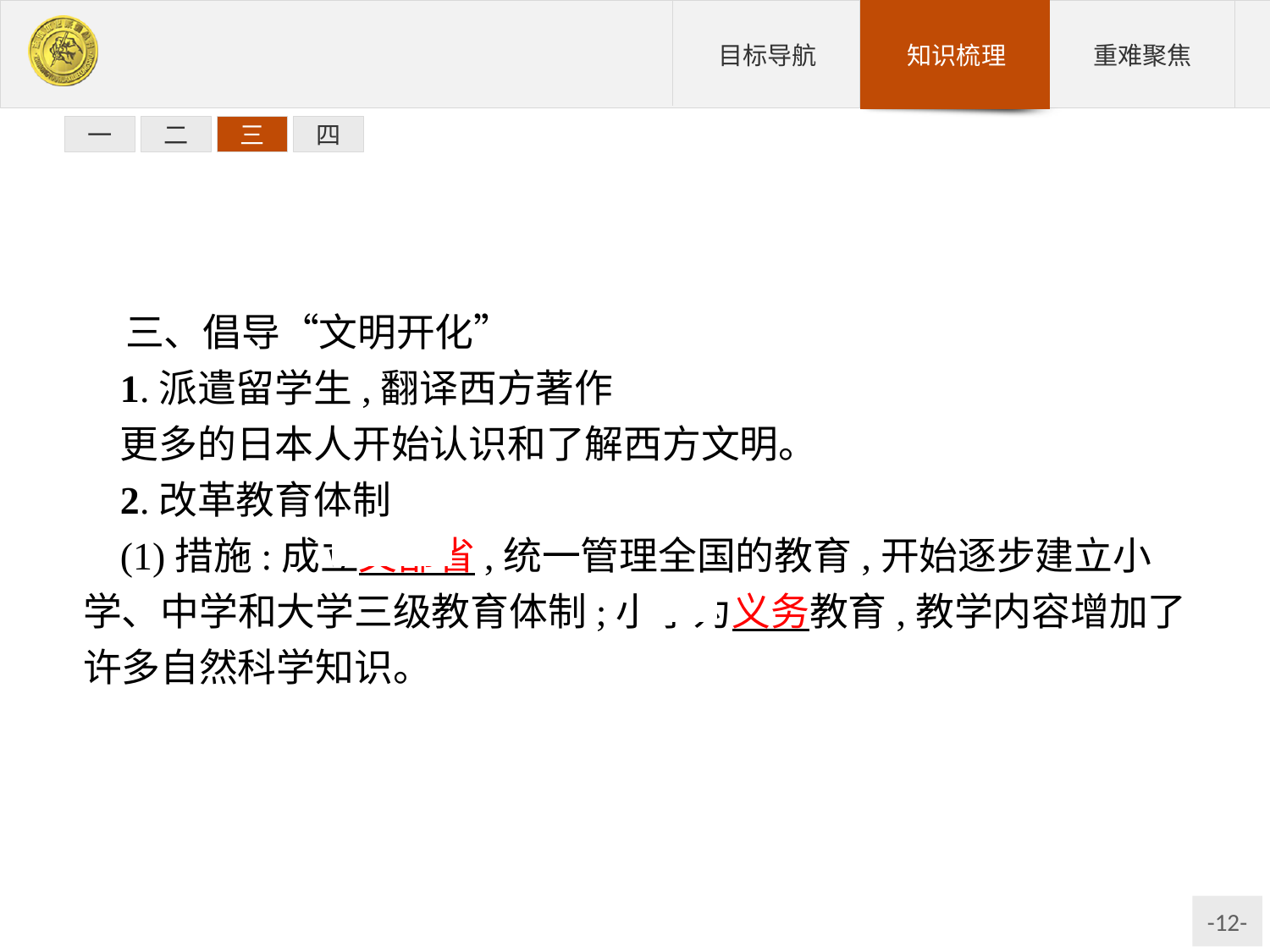

一
二
三
四
三、倡导“文明开化”
1.派遣留学生,翻译西方著作
更多的日本人开始认识和了解西方文明。
2.改革教育体制
(1)措施:成立文部省,统一管理全国的教育,开始逐步建立小学、中学和大学三级教育体制;小学为义务教育,教学内容增加了许多自然科学知识。